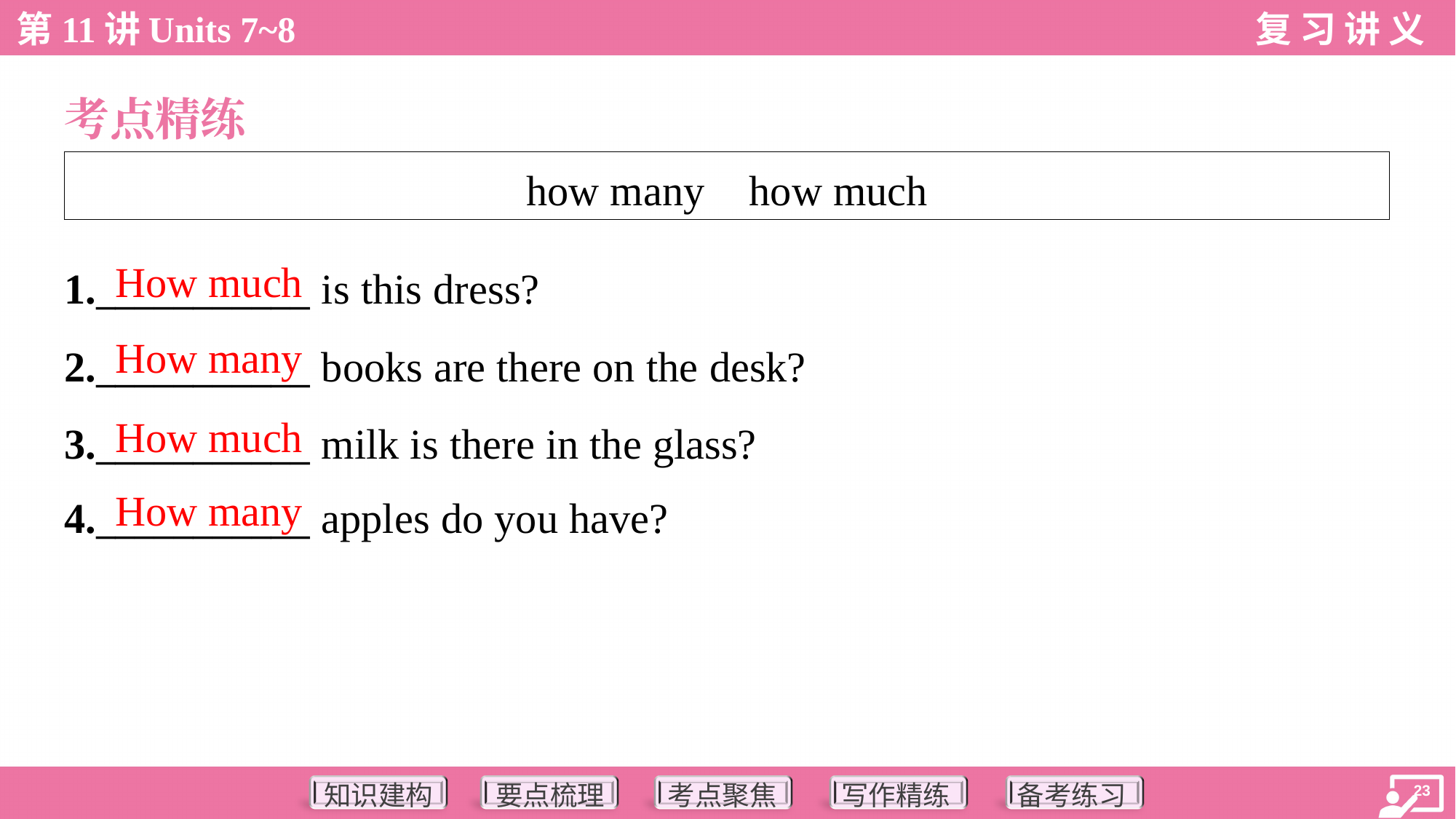

考点精练
| how many how much |
| --- |
How much
1.___________ is this dress?
2.___________ books are there on the desk?
3.___________ milk is there in the glass?
4.___________ apples do you have?
How many
How much
How many